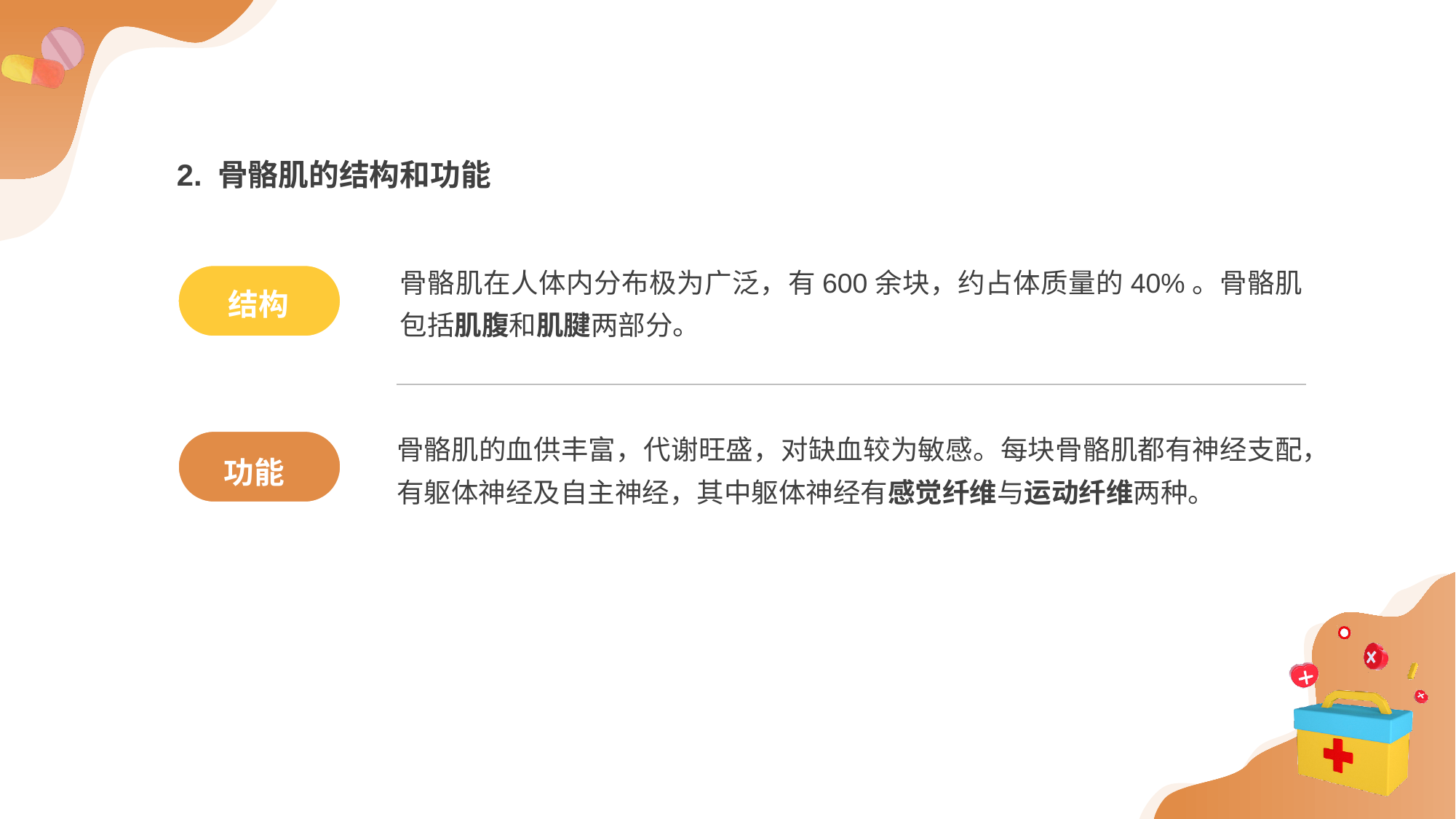

2. 骨骼肌的结构和功能
骨骼肌在人体内分布极为广泛，有600余块，约占体质量的40%。骨骼肌包括肌腹和肌腱两部分。
结构

骨骼肌的血供丰富，代谢旺盛，对缺血较为敏感。每块骨骼肌都有神经支配，有躯体神经及自主神经，其中躯体神经有感觉纤维与运动纤维两种。
功能